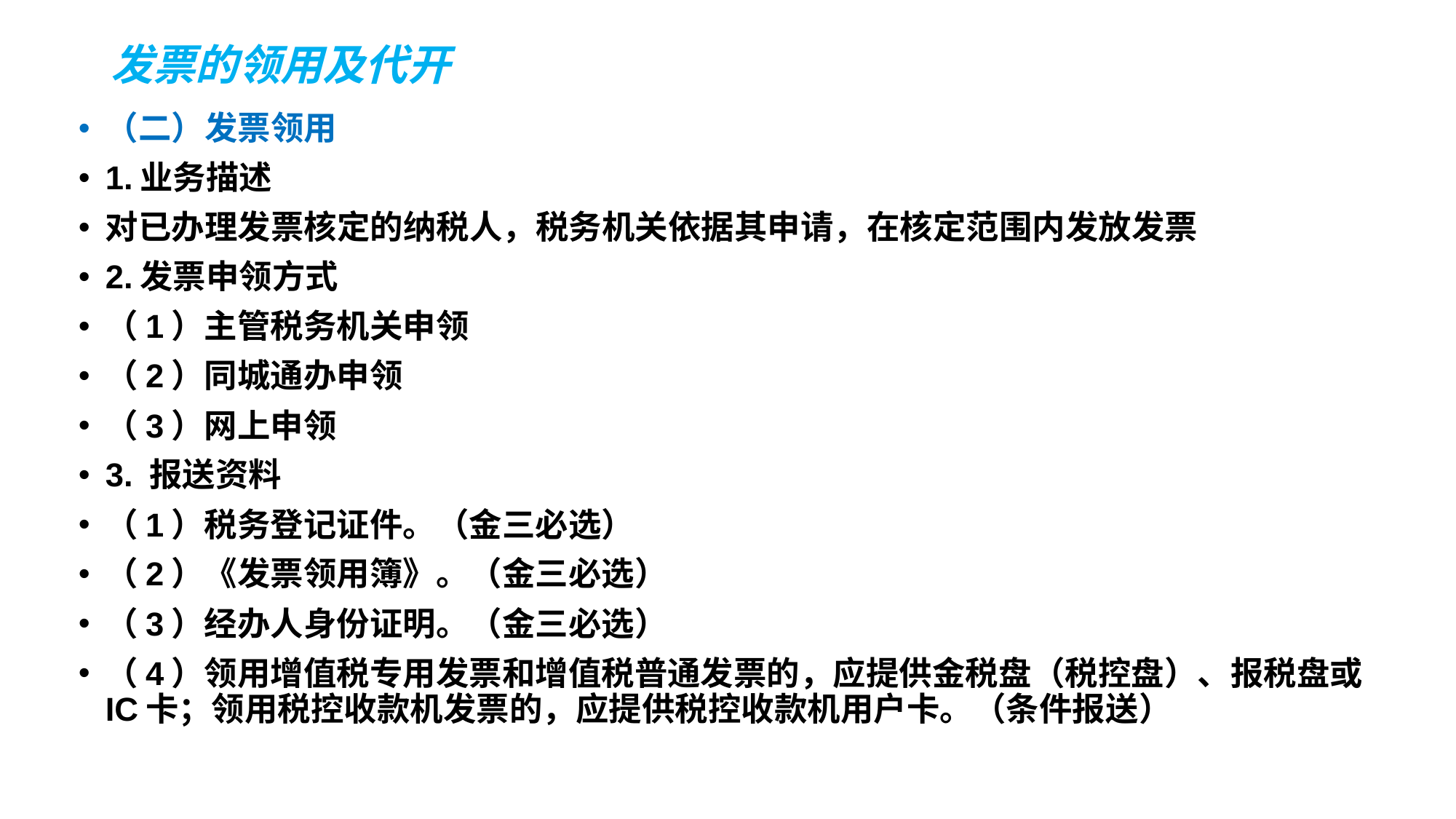

# 发票的领用及代开
（二）发票领用
1.业务描述
对已办理发票核定的纳税人，税务机关依据其申请，在核定范围内发放发票
2.发票申领方式
（1）主管税务机关申领
（2）同城通办申领
（3）网上申领
3. 报送资料
（1）税务登记证件。（金三必选）
（2）《发票领用簿》。（金三必选）
（3）经办人身份证明。（金三必选）
（4）领用增值税专用发票和增值税普通发票的，应提供金税盘（税控盘）、报税盘或IC卡；领用税控收款机发票的，应提供税控收款机用户卡。（条件报送）